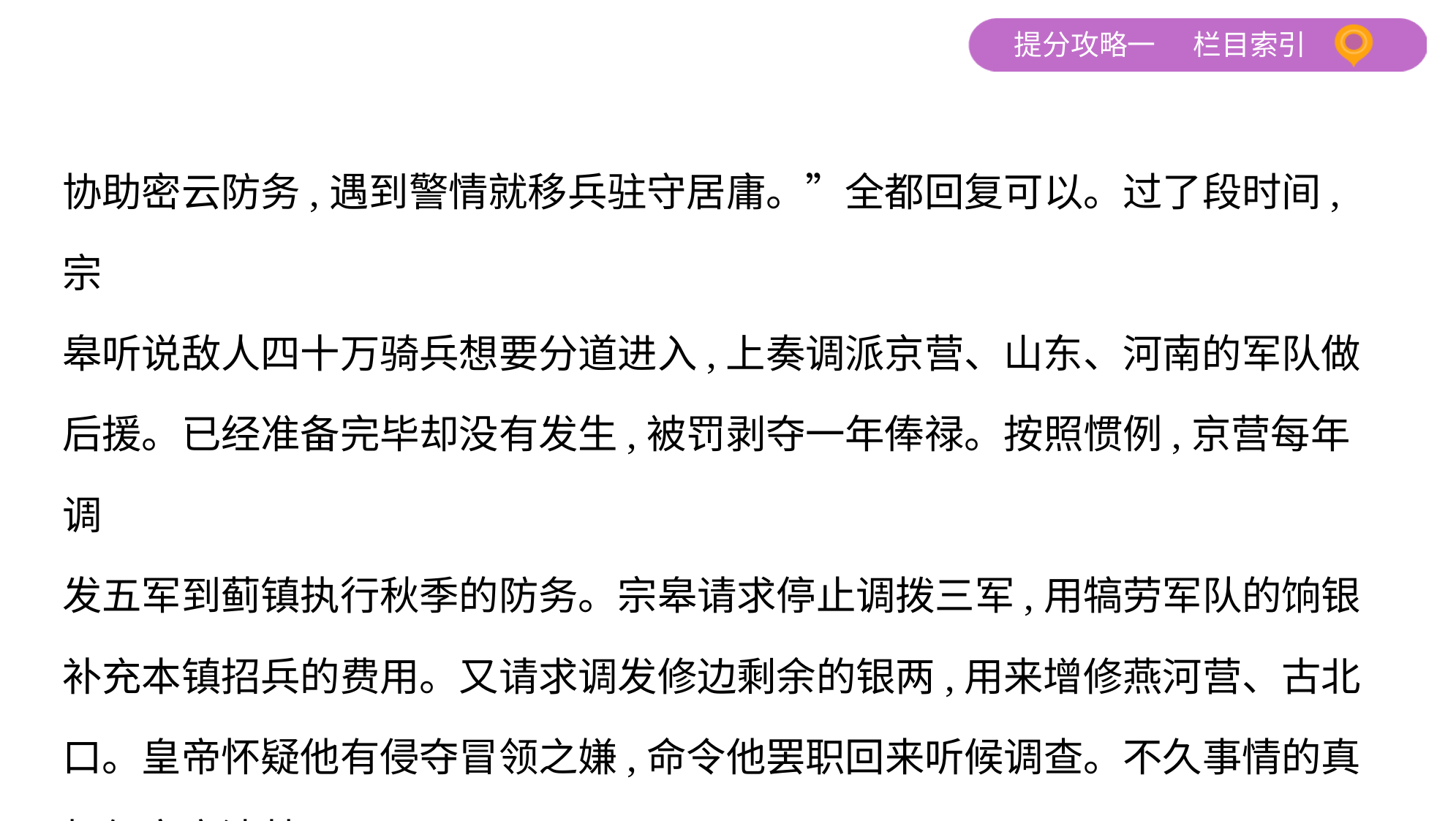

协助密云防务,遇到警情就移兵驻守居庸。”全都回复可以。过了段时间,宗
皋听说敌人四十万骑兵想要分道进入,上奏调派京营、山东、河南的军队做
后援。已经准备完毕却没有发生,被罚剥夺一年俸禄。按照惯例,京营每年调
发五军到蓟镇执行秋季的防务。宗皋请求停止调拨三军,用犒劳军队的饷银
补充本镇招兵的费用。又请求调发修边剩余的银两,用来增修燕河营、古北
口。皇帝怀疑他有侵夺冒领之嫌,命令他罢职回来听候调查。不久事情的真
相便审察清楚了。